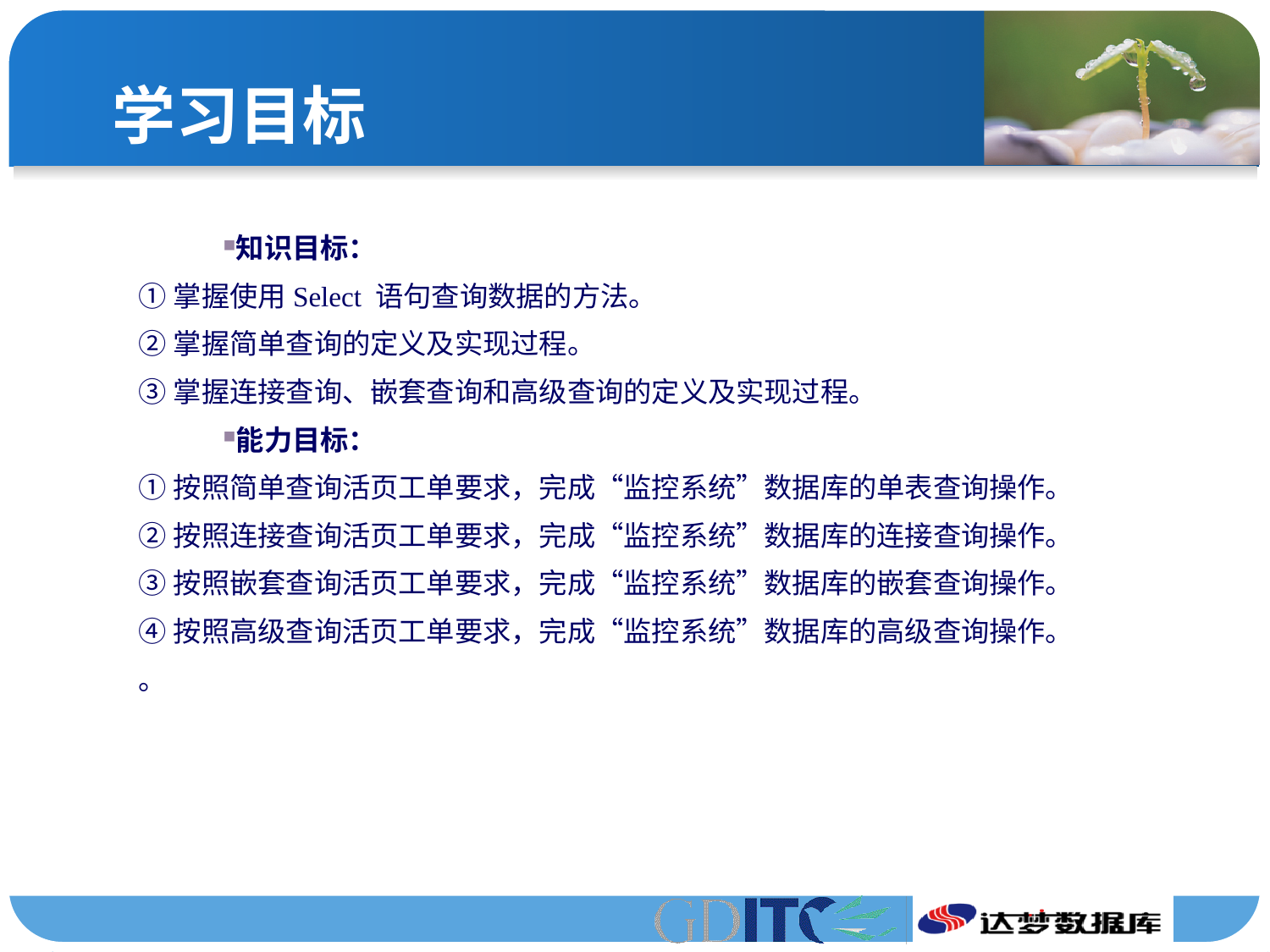

# 学习目标
知识目标：
①掌握使用Select 语句查询数据的方法。
②掌握简单查询的定义及实现过程。
③掌握连接查询、嵌套查询和高级查询的定义及实现过程。
能力目标：
①按照简单查询活页工单要求，完成“监控系统”数据库的单表查询操作。
②按照连接查询活页工单要求，完成“监控系统”数据库的连接查询操作。
③按照嵌套查询活页工单要求，完成“监控系统”数据库的嵌套查询操作。
④按照高级查询活页工单要求，完成“监控系统”数据库的高级查询操作。
。